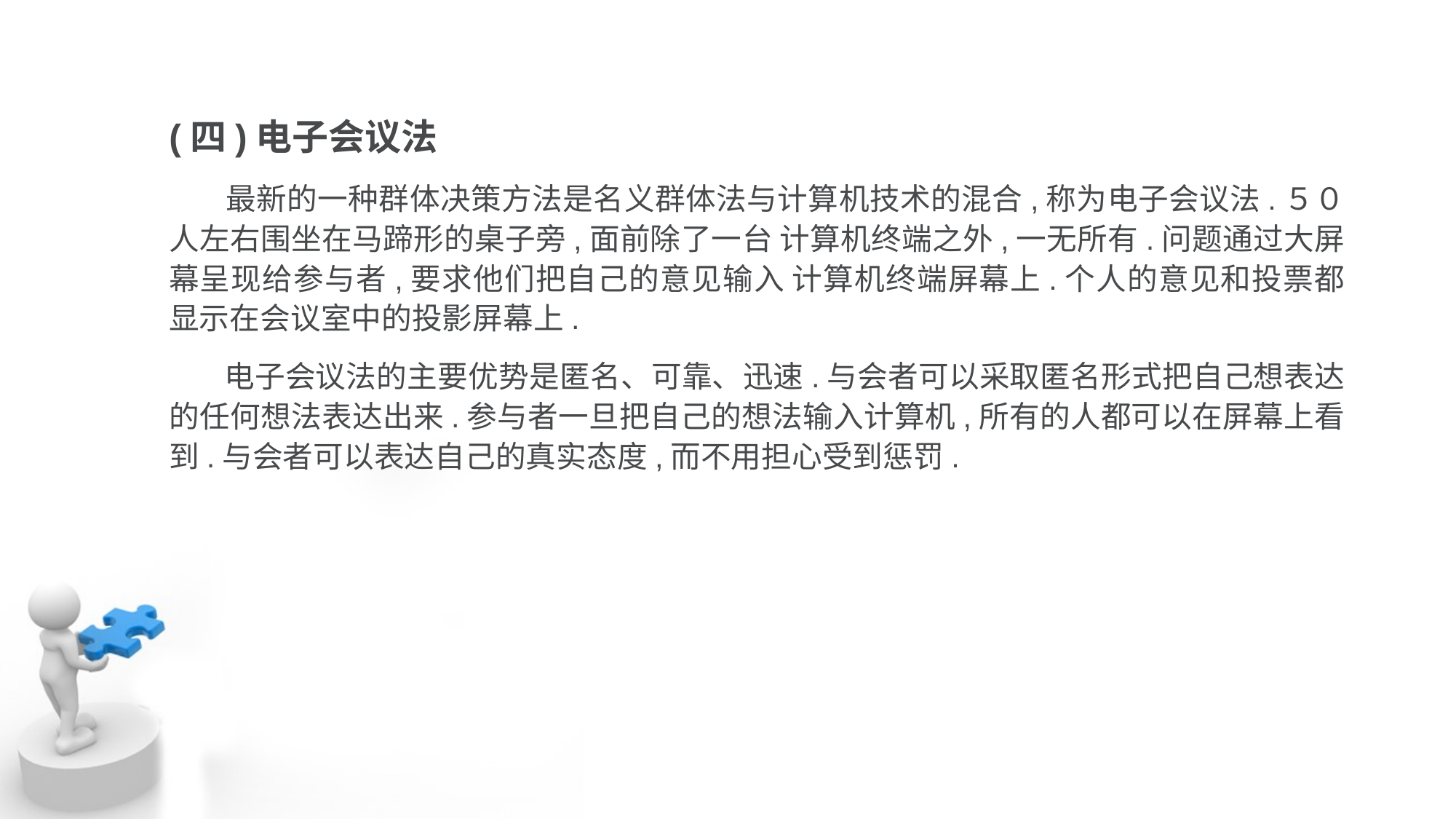

(四)电子会议法
       最新的一种群体决策方法是名义群体法与计算机技术的混合,称为电子会议法.５０人左右围坐在马蹄形的桌子旁,面前除了一台 计算机终端之外,一无所有.问题通过大屏幕呈现给参与者,要求他们把自己的意见输入 计算机终端屏幕上.个人的意见和投票都显示在会议室中的投影屏幕上.
       电子会议法的主要优势是匿名、可靠、迅速.与会者可以采取匿名形式把自己想表达 的任何想法表达出来.参与者一旦把自己的想法输入计算机,所有的人都可以在屏幕上看 到.与会者可以表达自己的真实态度,而不用担心受到惩罚.